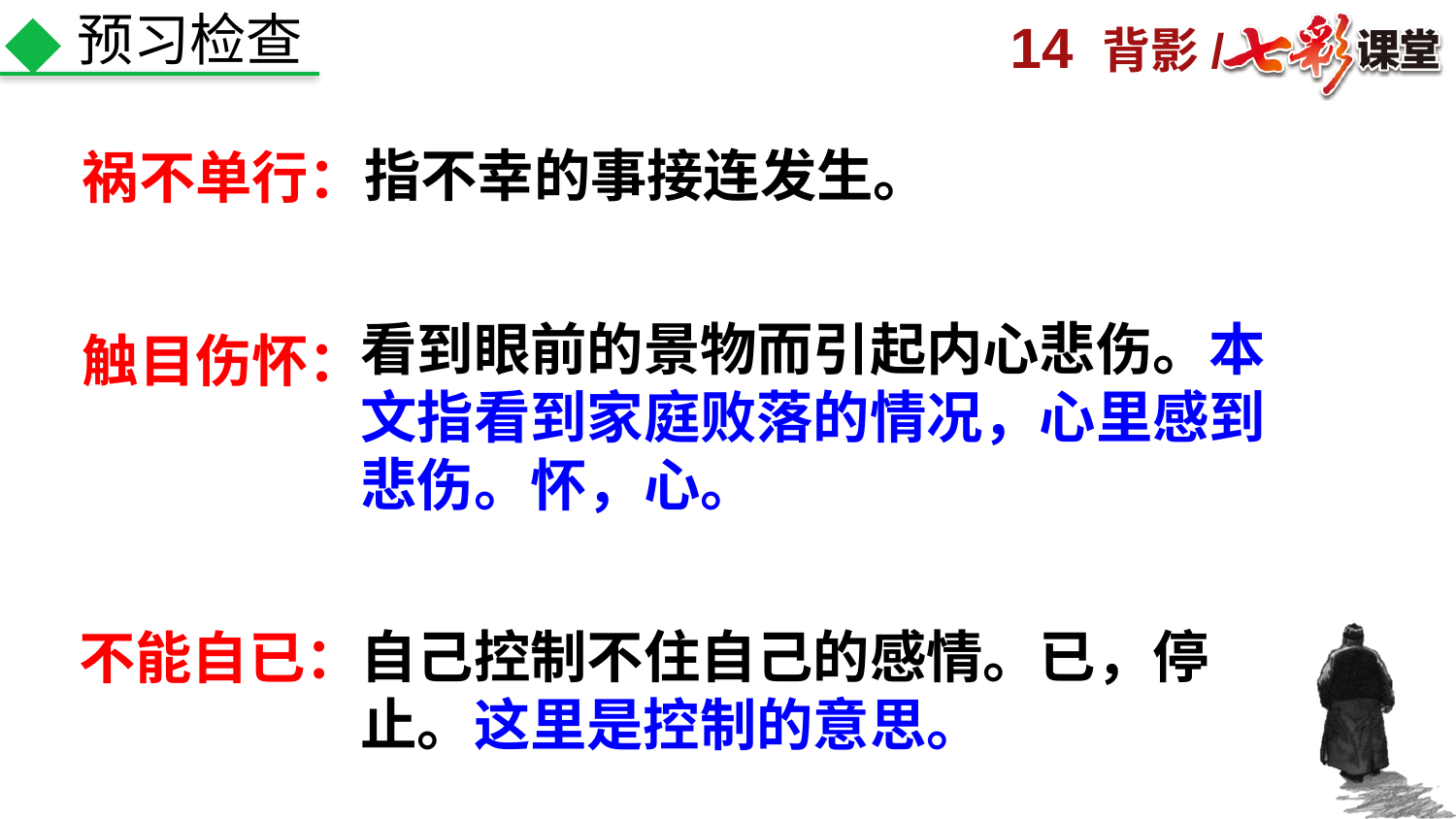

预习检查

指不幸的事接连发生。
祸不单行：
看到眼前的景物而引起内心悲伤。本文指看到家庭败落的情况，心里感到悲伤。怀，心。
触目伤怀：
自己控制不住自己的感情。已，停止。这里是控制的意思。
不能自已：